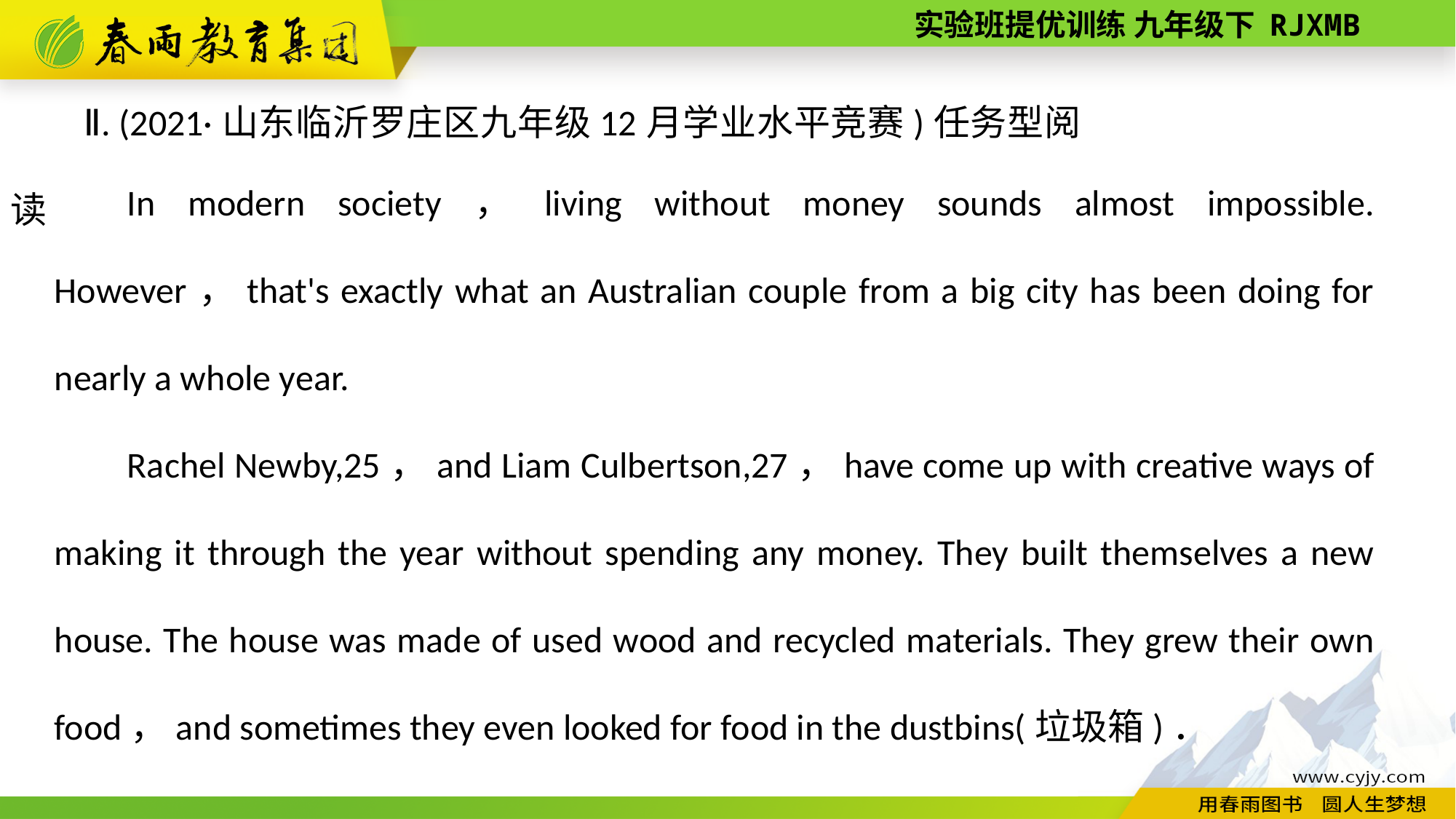

Ⅱ. (2021·山东临沂罗庄区九年级12月学业水平竞赛)任务型阅读
In modern society，living without money sounds almost impossible. However，that's exactly what an Australian couple from a big city has been doing for nearly a whole year.
Rachel Newby,25，and Liam Culbertson,27，have come up with creative ways of making it through the year without spending any money. They built themselves a new house. The house was made of used wood and recycled materials. They grew their own food，and sometimes they even looked for food in the dustbins(垃圾箱)．